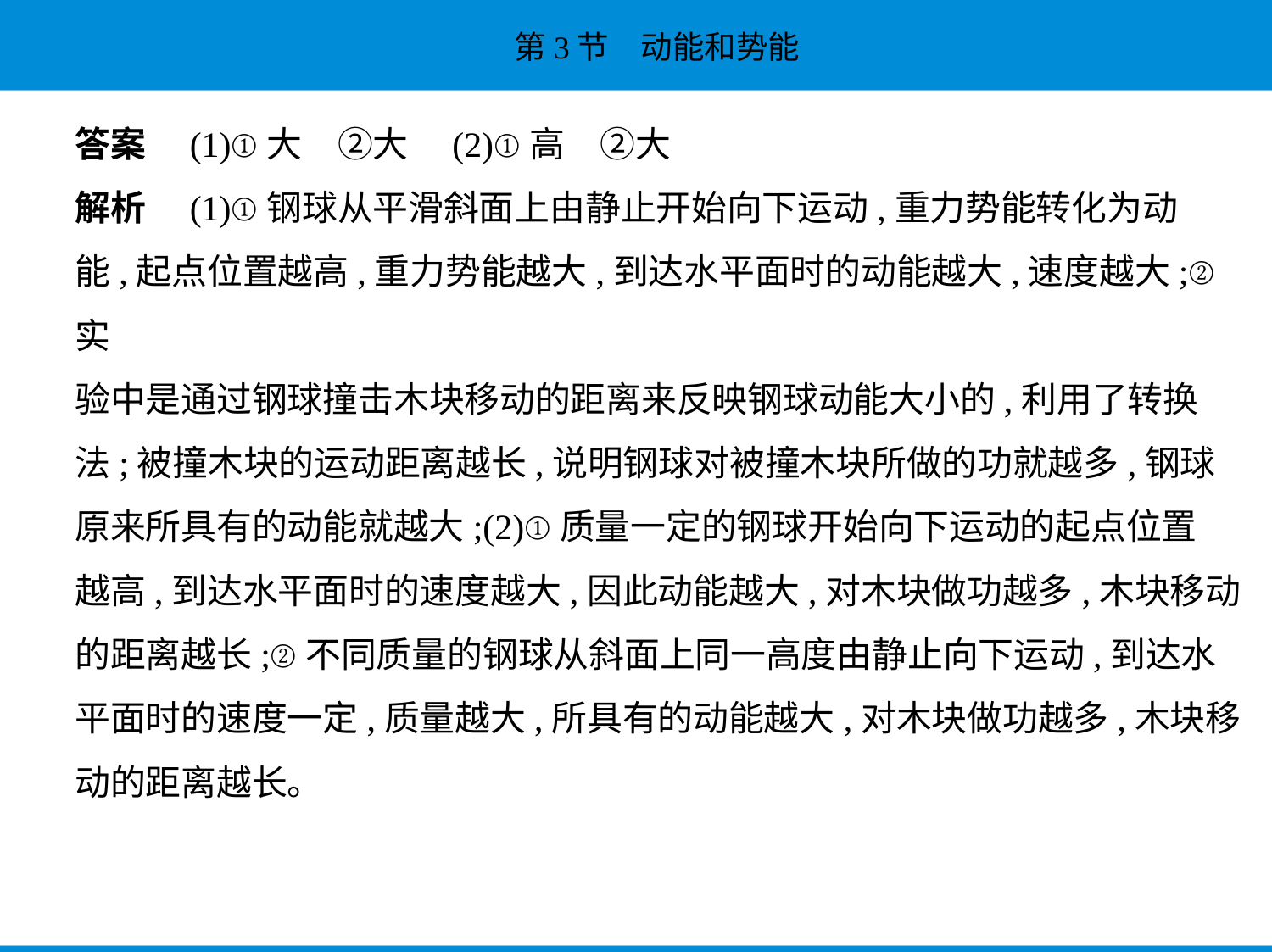

答案　(1)①大　②大　(2)①高　②大
解析　(1)①钢球从平滑斜面上由静止开始向下运动,重力势能转化为动
能,起点位置越高,重力势能越大,到达水平面时的动能越大,速度越大;②实
验中是通过钢球撞击木块移动的距离来反映钢球动能大小的,利用了转换
法;被撞木块的运动距离越长,说明钢球对被撞木块所做的功就越多,钢球
原来所具有的动能就越大;(2)①质量一定的钢球开始向下运动的起点位置
越高,到达水平面时的速度越大,因此动能越大,对木块做功越多,木块移动
的距离越长;②不同质量的钢球从斜面上同一高度由静止向下运动,到达水
平面时的速度一定,质量越大,所具有的动能越大,对木块做功越多,木块移
动的距离越长。